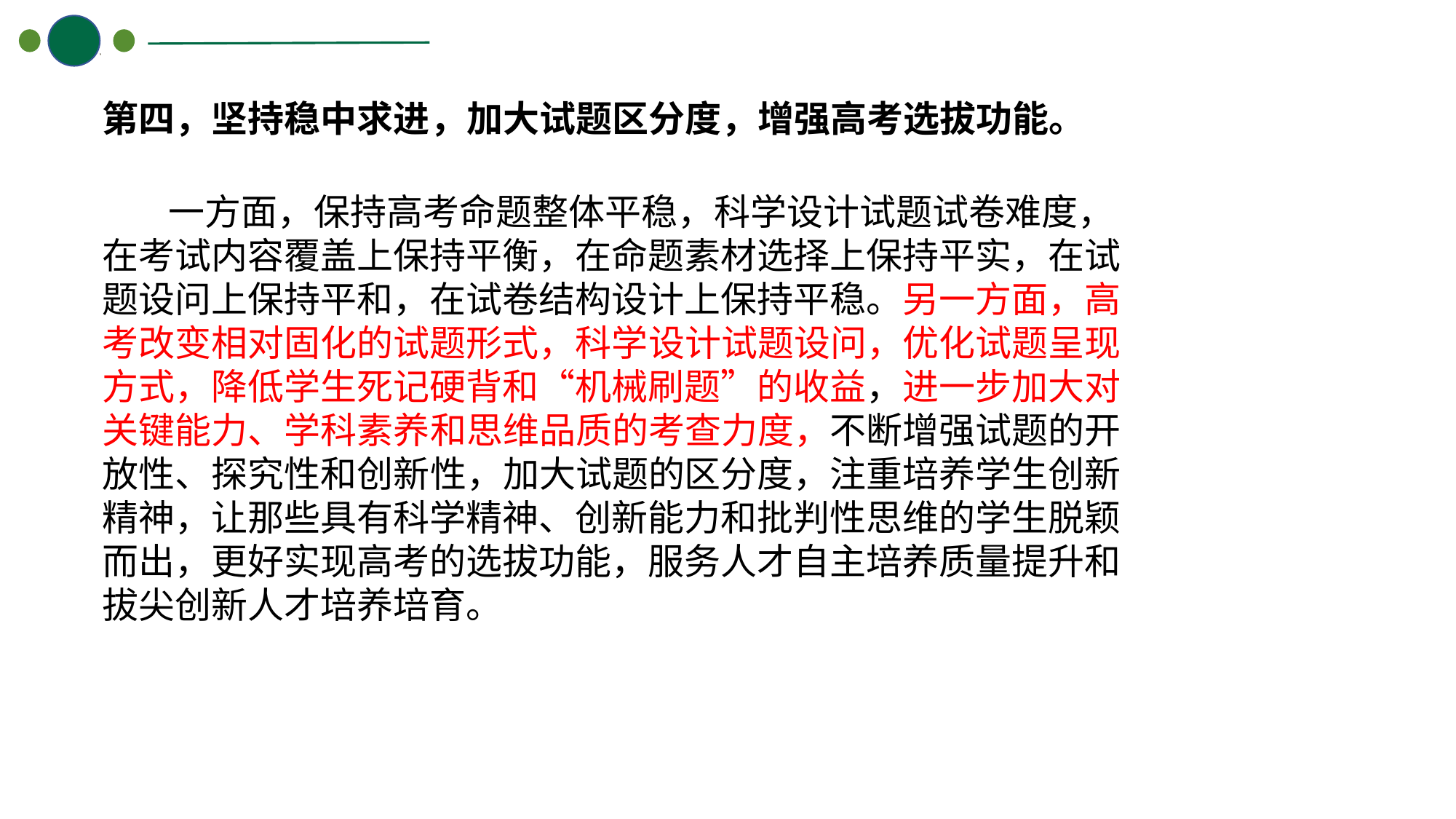

第四，坚持稳中求进，加大试题区分度，增强高考选拔功能。
       一方面，保持高考命题整体平稳，科学设计试题试卷难度，在考试内容覆盖上保持平衡，在命题素材选择上保持平实，在试题设问上保持平和，在试卷结构设计上保持平稳。另一方面，高考改变相对固化的试题形式，科学设计试题设问，优化试题呈现方式，降低学生死记硬背和“机械刷题”的收益，进一步加大对关键能力、学科素养和思维品质的考查力度，不断增强试题的开放性、探究性和创新性，加大试题的区分度，注重培养学生创新精神，让那些具有科学精神、创新能力和批判性思维的学生脱颖而出，更好实现高考的选拔功能，服务人才自主培养质量提升和拔尖创新人才培养培育。